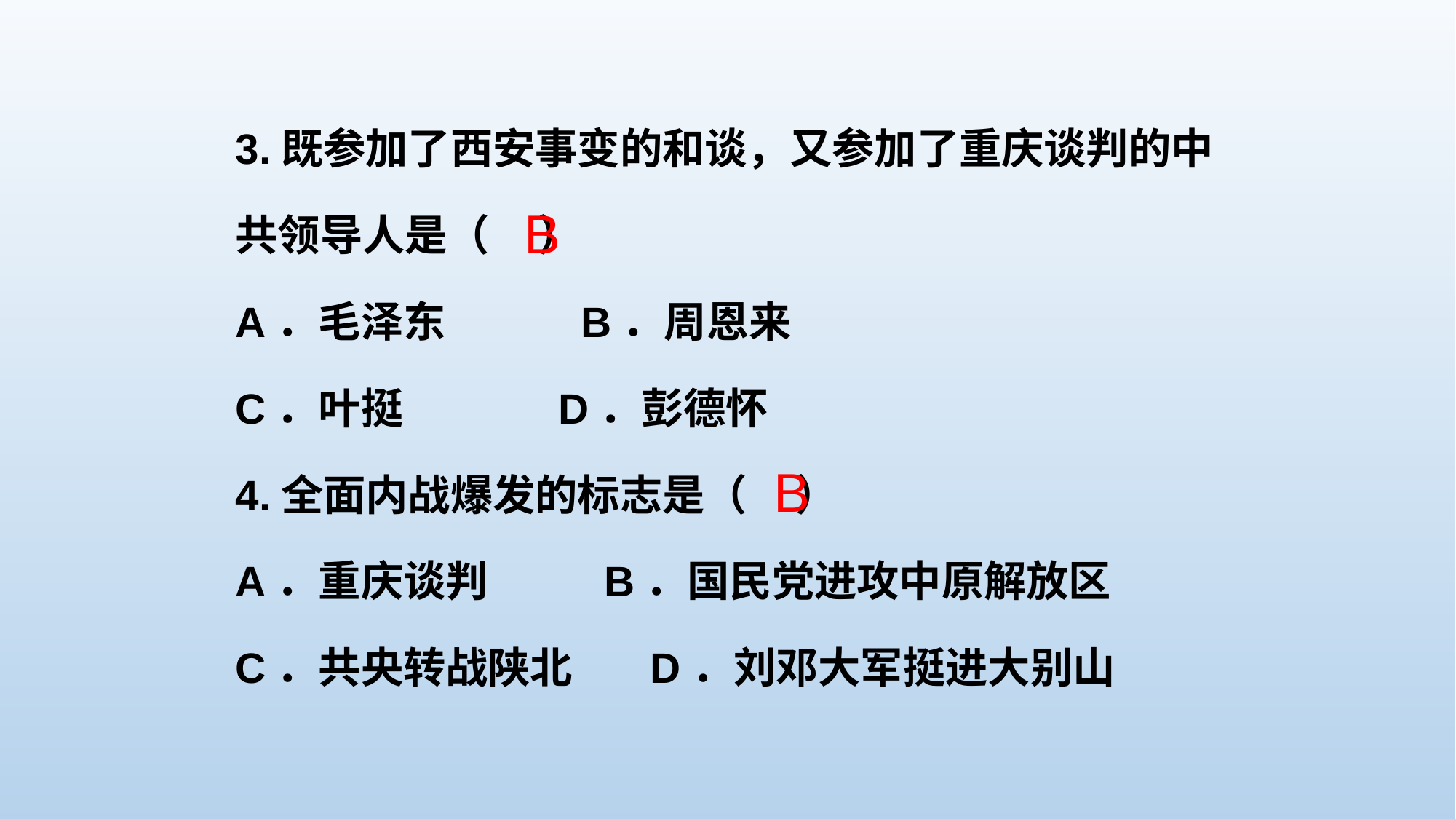

3.既参加了西安事变的和谈，又参加了重庆谈判的中共领导人是（     ）
A．毛泽东             B．周恩来
C．叶挺               D．彭德怀
4.全面内战爆发的标志是（     ）
A．重庆谈判           B．国民党进攻中原解放区
C．共央转战陕北       D．刘邓大军挺进大别山
B
B